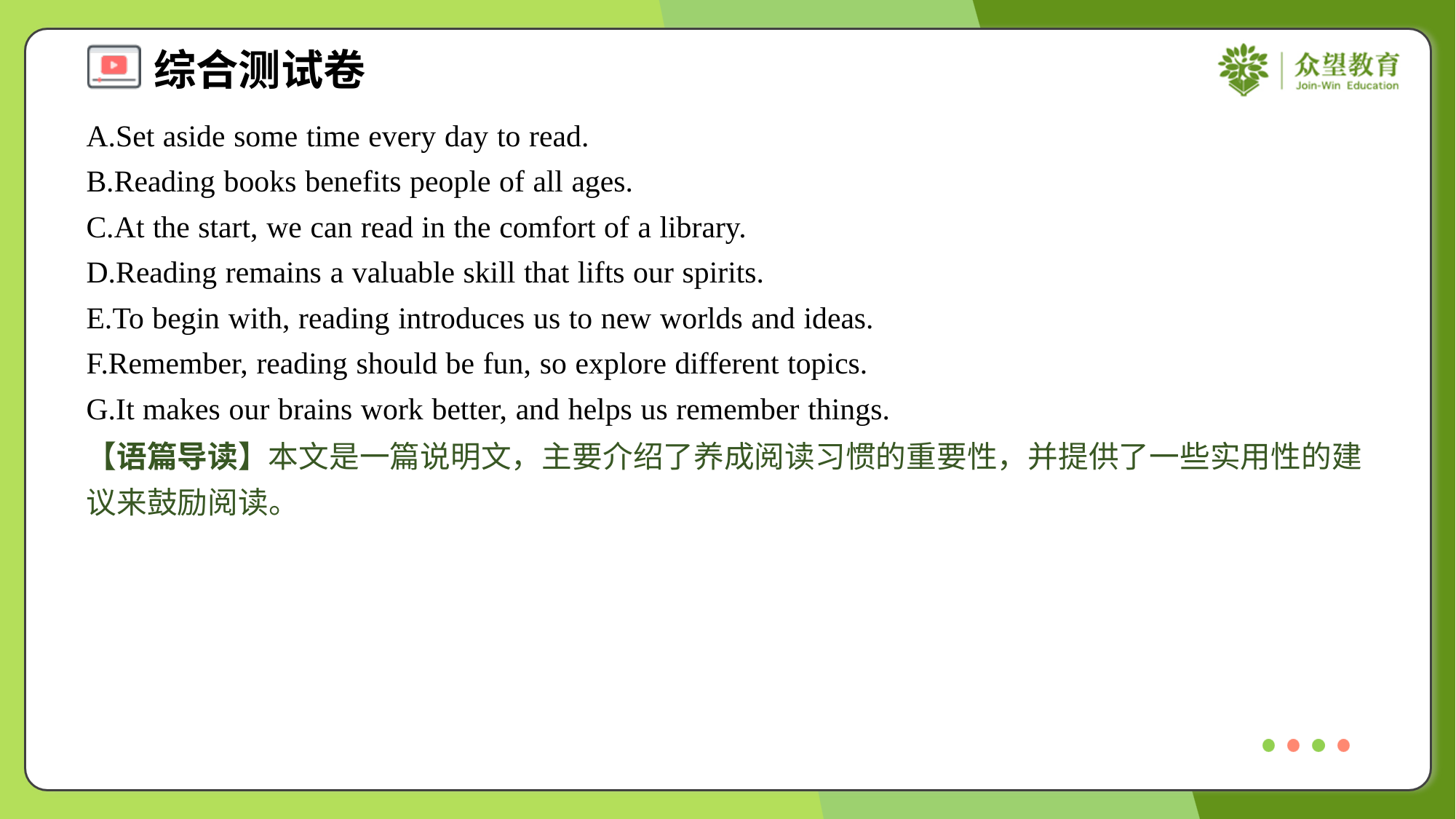

A.Set aside some time every day to read.
B.Reading books benefits people of all ages.
C.At the start, we can read in the comfort of a library.
D.Reading remains a valuable skill that lifts our spirits.
E.To begin with, reading introduces us to new worlds and ideas.
F.Remember, reading should be fun, so explore different topics.
G.It makes our brains work better, and helps us remember things.
【语篇导读】本文是一篇说明文，主要介绍了养成阅读习惯的重要性，并提供了一些实用性的建议来鼓励阅读。